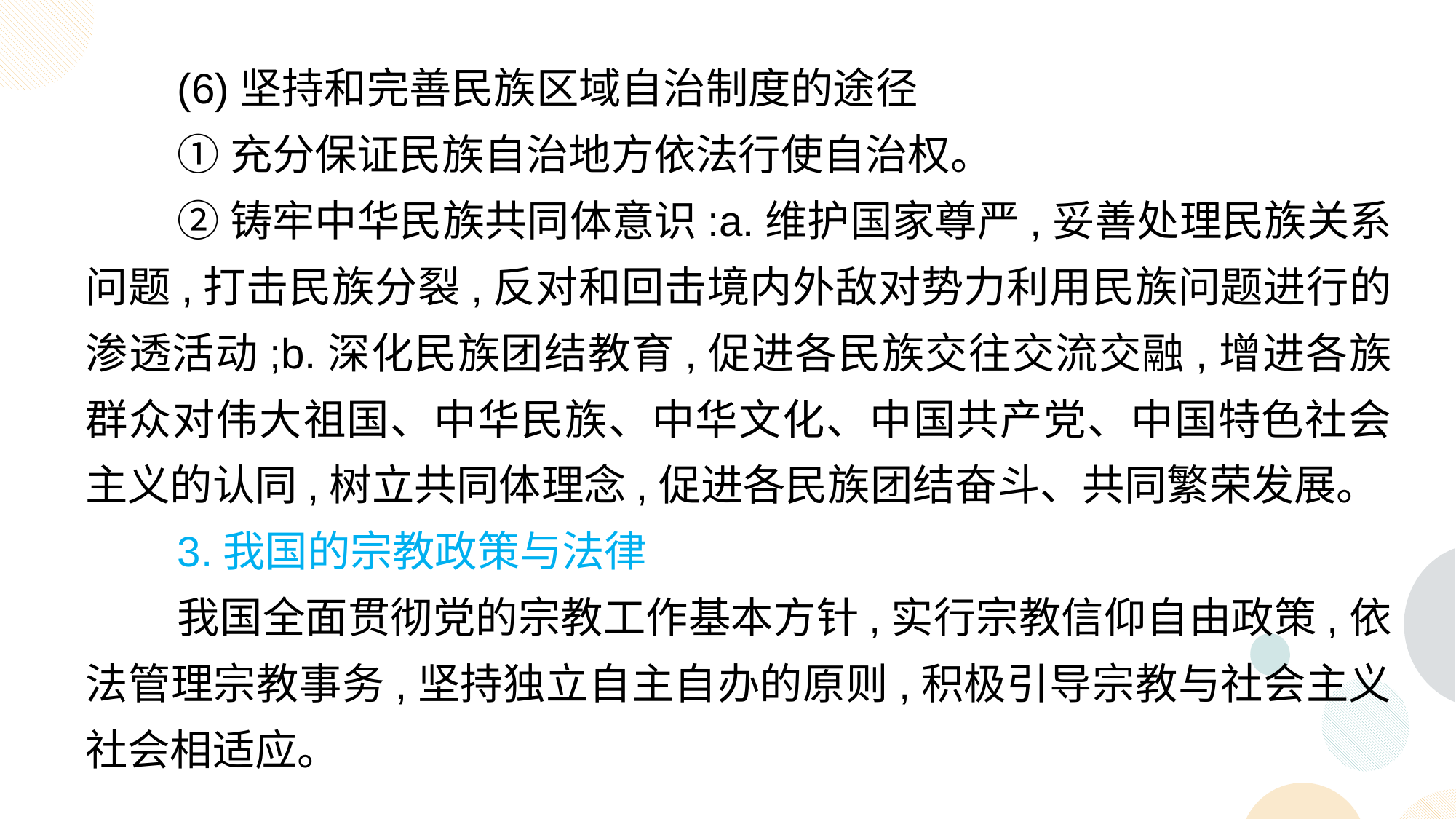

(6)坚持和完善民族区域自治制度的途径
①充分保证民族自治地方依法行使自治权。
②铸牢中华民族共同体意识:a.维护国家尊严,妥善处理民族关系问题,打击民族分裂,反对和回击境内外敌对势力利用民族问题进行的渗透活动;b.深化民族团结教育,促进各民族交往交流交融,增进各族群众对伟大祖国、中华民族、中华文化、中国共产党、中国特色社会主义的认同,树立共同体理念,促进各民族团结奋斗、共同繁荣发展。
3.我国的宗教政策与法律
我国全面贯彻党的宗教工作基本方针,实行宗教信仰自由政策,依法管理宗教事务,坚持独立自主自办的原则,积极引导宗教与社会主义社会相适应。